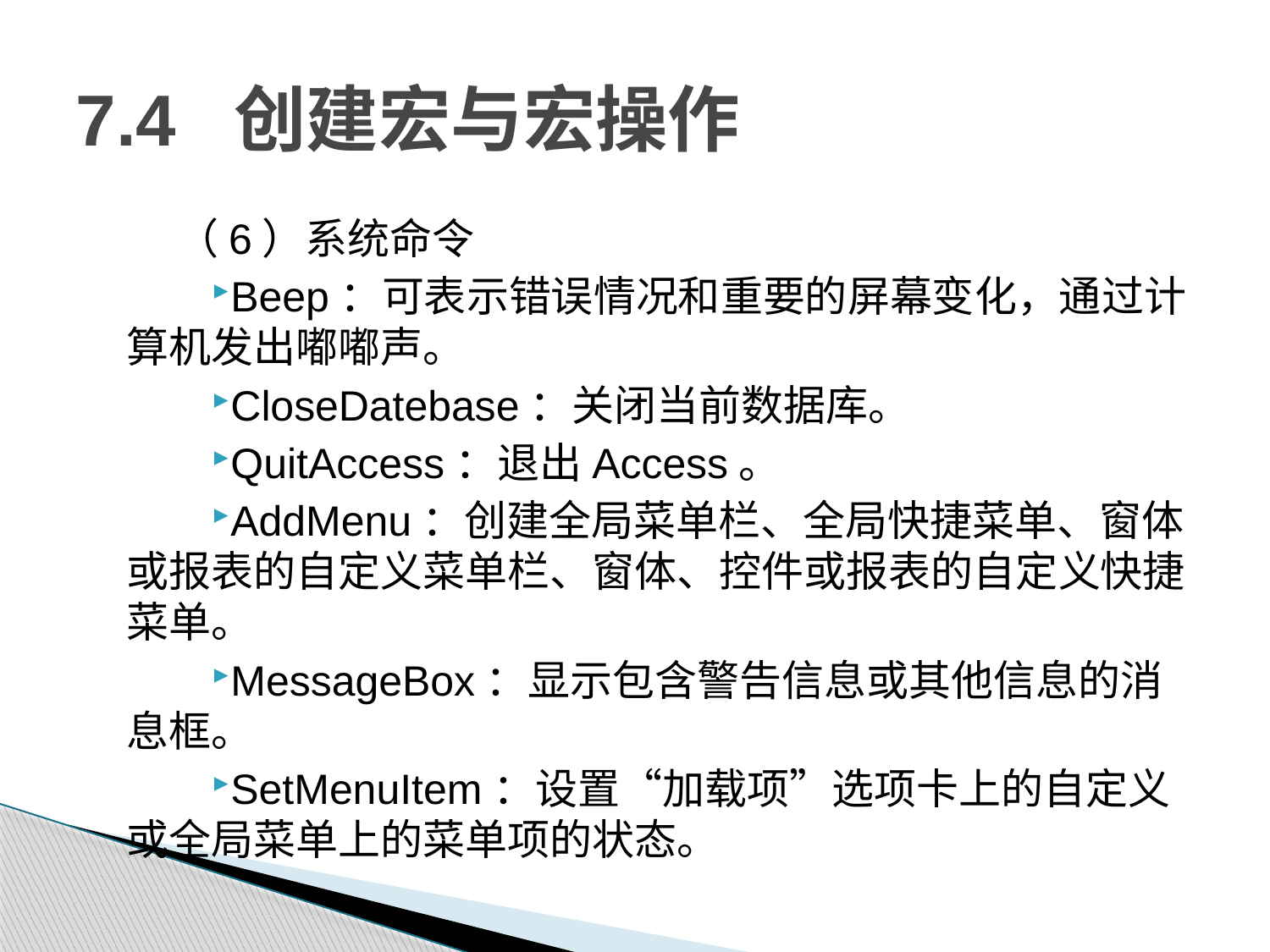

# 7.4  创建宏与宏操作
（6）系统命令
Beep：可表示错误情况和重要的屏幕变化，通过计算机发出嘟嘟声。
CloseDatebase：关闭当前数据库。
QuitAccess：退出Access。
AddMenu：创建全局菜单栏、全局快捷菜单、窗体或报表的自定义菜单栏、窗体、控件或报表的自定义快捷菜单。
MessageBox：显示包含警告信息或其他信息的消息框。
SetMenuItem：设置“加载项”选项卡上的自定义或全局菜单上的菜单项的状态。